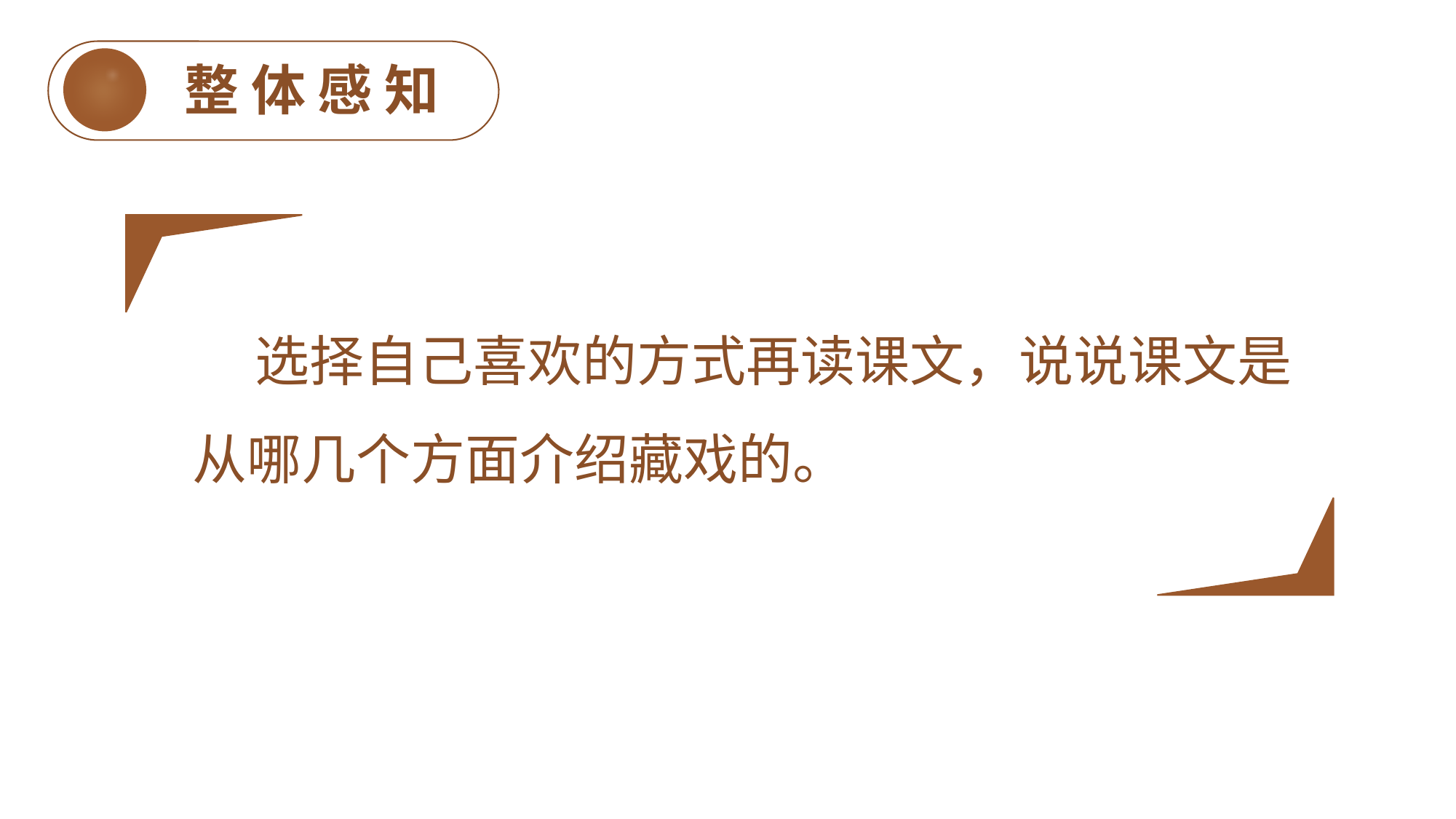

整体感知

    选择自己喜欢的方式再读课文，说说课文是从哪几个方面介绍藏戏的。